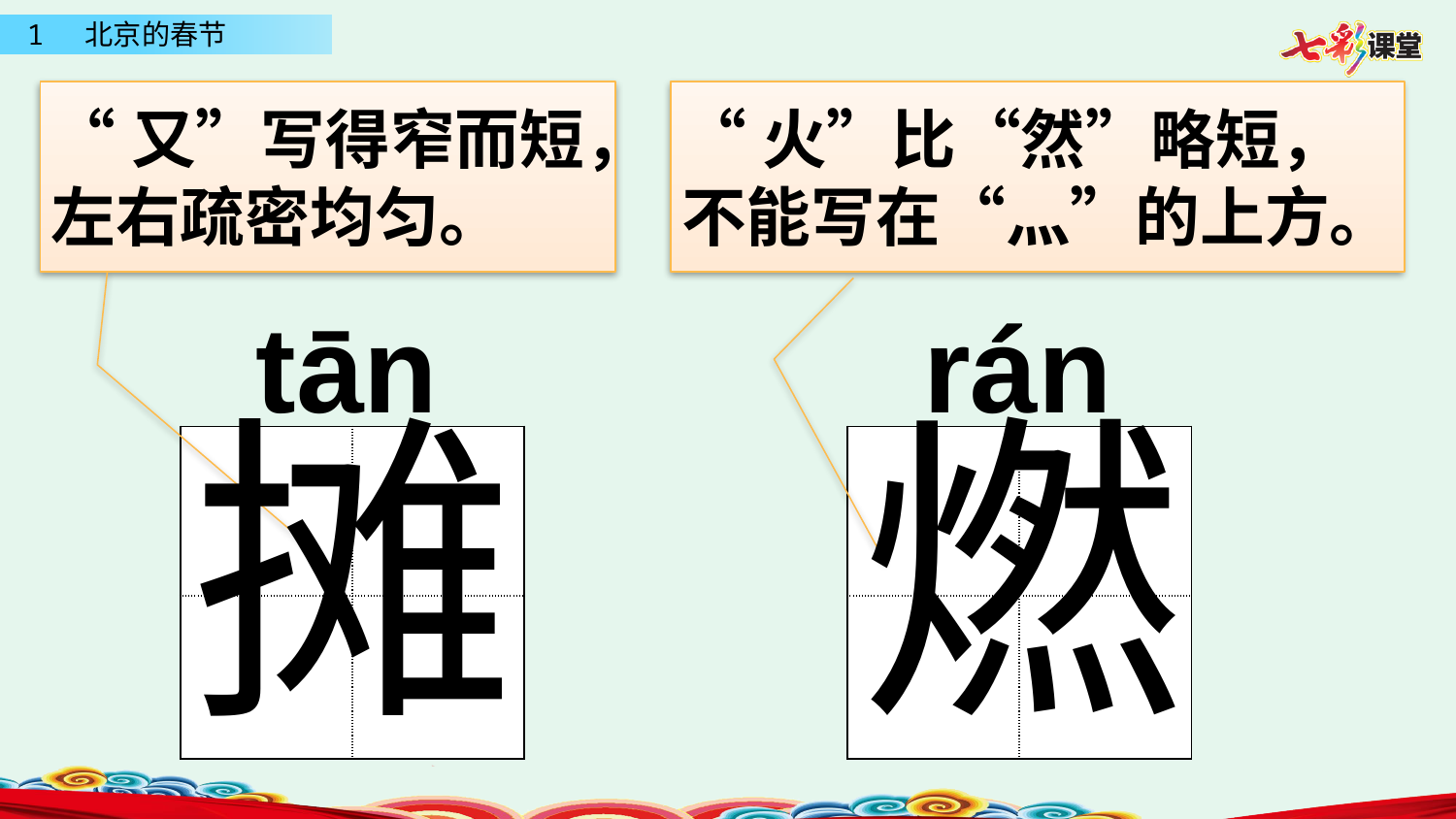

“又”写得窄而短，左右疏密均匀。
“火”比“然”略短，不能写在“灬”的上方。
tān
rán
摊
燃
|  |  |
| --- | --- |
|  |  |
|  |  |
| --- | --- |
|  |  |